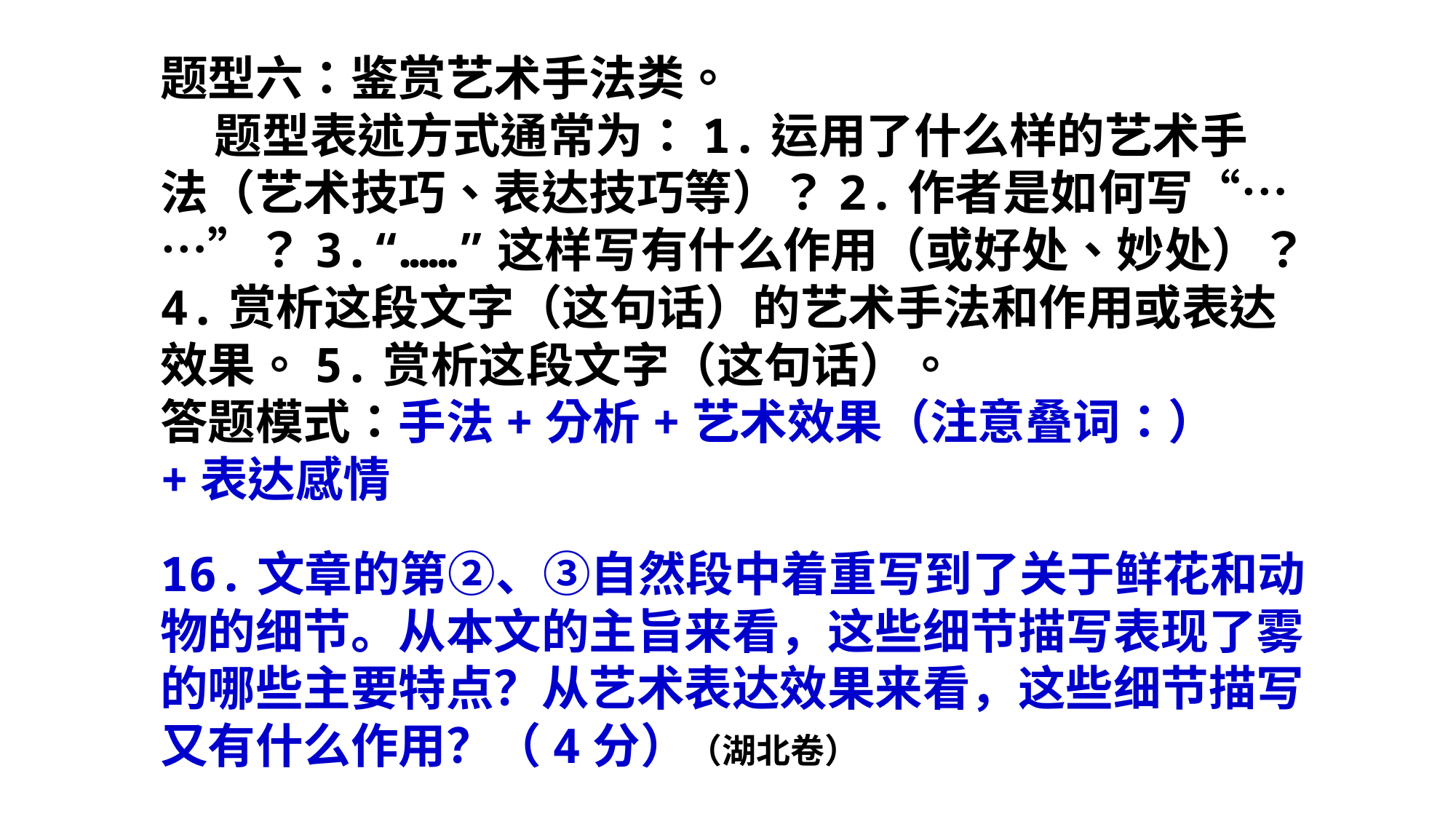

题型六：鉴赏艺术手法类。
    题型表述方式通常为：1.运用了什么样的艺术手法（艺术技巧、表达技巧等）？2.作者是如何写“……”？3.“……”这样写有什么作用（或好处、妙处）？4.赏析这段文字（这句话）的艺术手法和作用或表达效果。5.赏析这段文字（这句话）。
答题模式：手法+分析+艺术效果（注意叠词：）+表达感情
16.文章的第②、③自然段中着重写到了关于鲜花和动物的细节。从本文的主旨来看，这些细节描写表现了雾的哪些主要特点？从艺术表达效果来看，这些细节描写又有什么作用？（4分）（湖北卷）
22